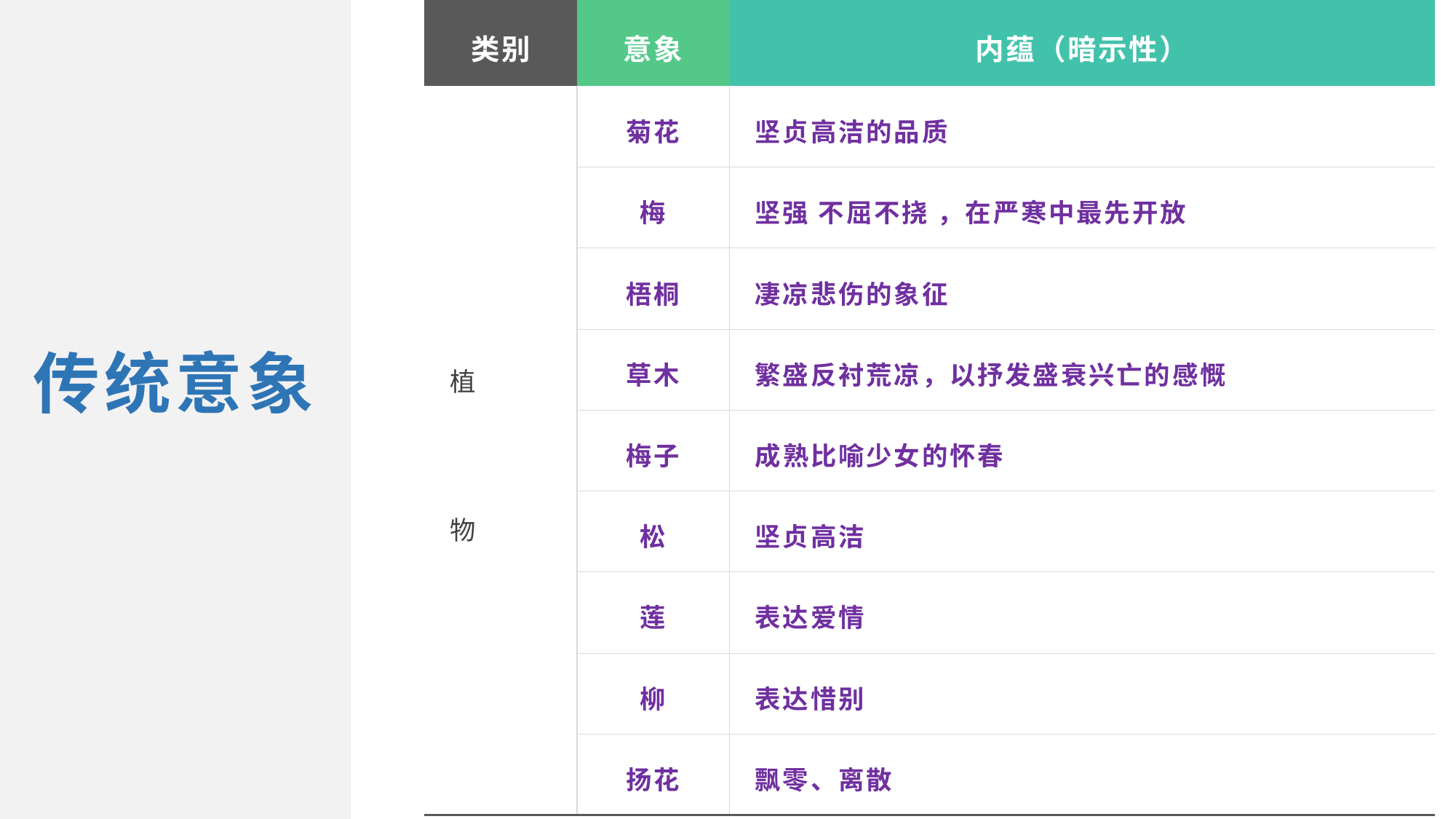

| 类别 | 意象 | 内蕴（暗示性） |
| --- | --- | --- |
| 植 物 | 菊花 | 坚贞高洁的品质 |
|  | 梅 | 坚强 不屈不挠 ，在严寒中最先开放 |
|  | 梧桐 | 凄凉悲伤的象征 |
|  | 草木 | 繁盛反衬荒凉，以抒发盛衰兴亡的感慨 |
|  | 梅子 | 成熟比喻少女的怀春 |
|  | 松 | 坚贞高洁 |
|  | 莲 | 表达爱情 |
|  | 柳 | 表达惜别 |
|  | 扬花 | 飘零、离散 |
传统意象